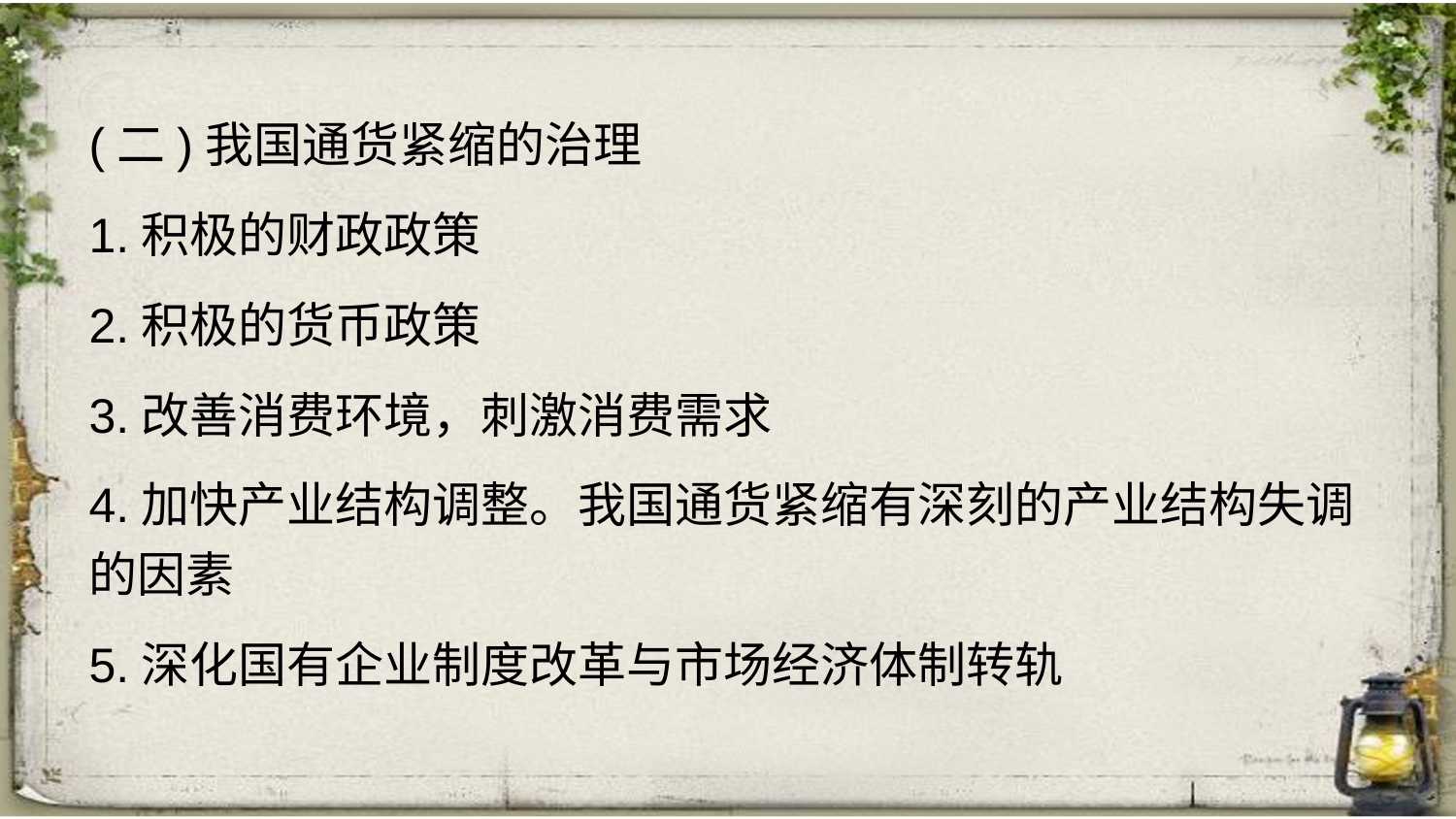

(二)我国通货紧缩的治理
1.积极的财政政策
2.积极的货币政策
3.改善消费环境，刺激消费需求
4.加快产业结构调整。我国通货紧缩有深刻的产业结构失调的因素
5.深化国有企业制度改革与市场经济体制转轨